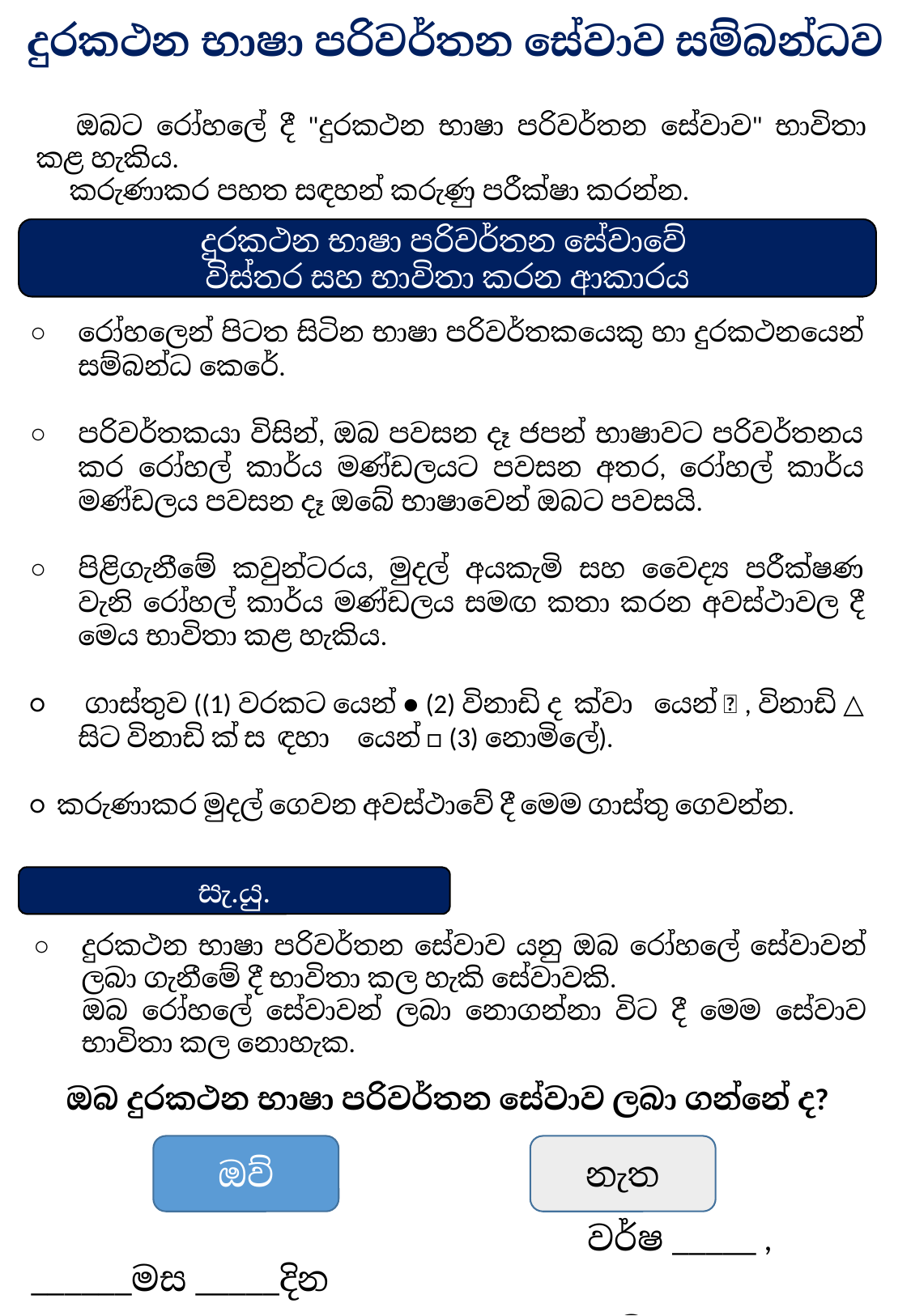

දුරකථන භාෂා පරිවර්තන සේවාව සම්බන්ධව
　ඔබට රෝහලේ දී "දුරකථන භාෂා පරිවර්තන සේවාව" භාවිතා කළ හැකිය.
　කරුණාකර පහත සඳහන් කරුණු පරීක්ෂා කරන්න.
දුරකථන භාෂා පරිවර්තන සේවාවේ
විස්තර සහ භාවිතා කරන ආකාරය
○	රෝහලෙන් පිටත සිටින භාෂා පරිවර්තකයෙකු හා දුරකථනයෙන් සම්බන්ධ කෙරේ.

○	පරිවර්තකයා විසින්, ඔබ පවසන දෑ ජපන් භාෂාවට පරිවර්තනය කර රෝහල් කාර්ය මණ්ඩලයට පවසන අතර, රෝහල් කාර්ය මණ්ඩලය පවසන දෑ ඔබේ භාෂාවෙන් ඔබට පවසයි.

○	පිළිගැනීමේ කවුන්ටරය, මුදල් අයකැමි සහ වෛද්‍ය පරීක්ෂණ වැනි රෝහල් කාර්ය මණ්ඩලය සමඟ කතා කරන අවස්ථාවල දී මෙය භාවිතා කළ හැකිය.

○	 ගාස්තුව ((1) වරකට යෙන් ● (2) විනාඩි △ දක්වා යෙන් ◆, විනාඩි △ සිට විනාඩි ▲ ක් සඳහා යෙන් □ (3) නොමිලේ).

○  කරුණාකර මුදල් ගෙවන අවස්ථාවේ දී මෙම ගාස්තු ගෙවන්න.
金額の部分は各医療機関にて設定の上、編集してください
සැ.යු.
○	දුරකථන භාෂා පරිවර්තන සේවාව යනු ඔබ රෝහලේ සේවාවන් ලබා ගැනීමේ දී භාවිතා කල හැකි සේවාවකි.
ඔබ රෝහලේ සේවාවන් ලබා නොගන්නා විට දී මෙම සේවාව භාවිතා කල නොහැක.
ඔබ දුරකථන භාෂා පරිවර්තන සේවාව ලබා ගන්නේ ද?
ඔව්
නැත
　　　　　　　　　　　 　　　　　වර්ෂ _____ , ______මස _____දින
　　　　　　　　　　　 　　　　　නම